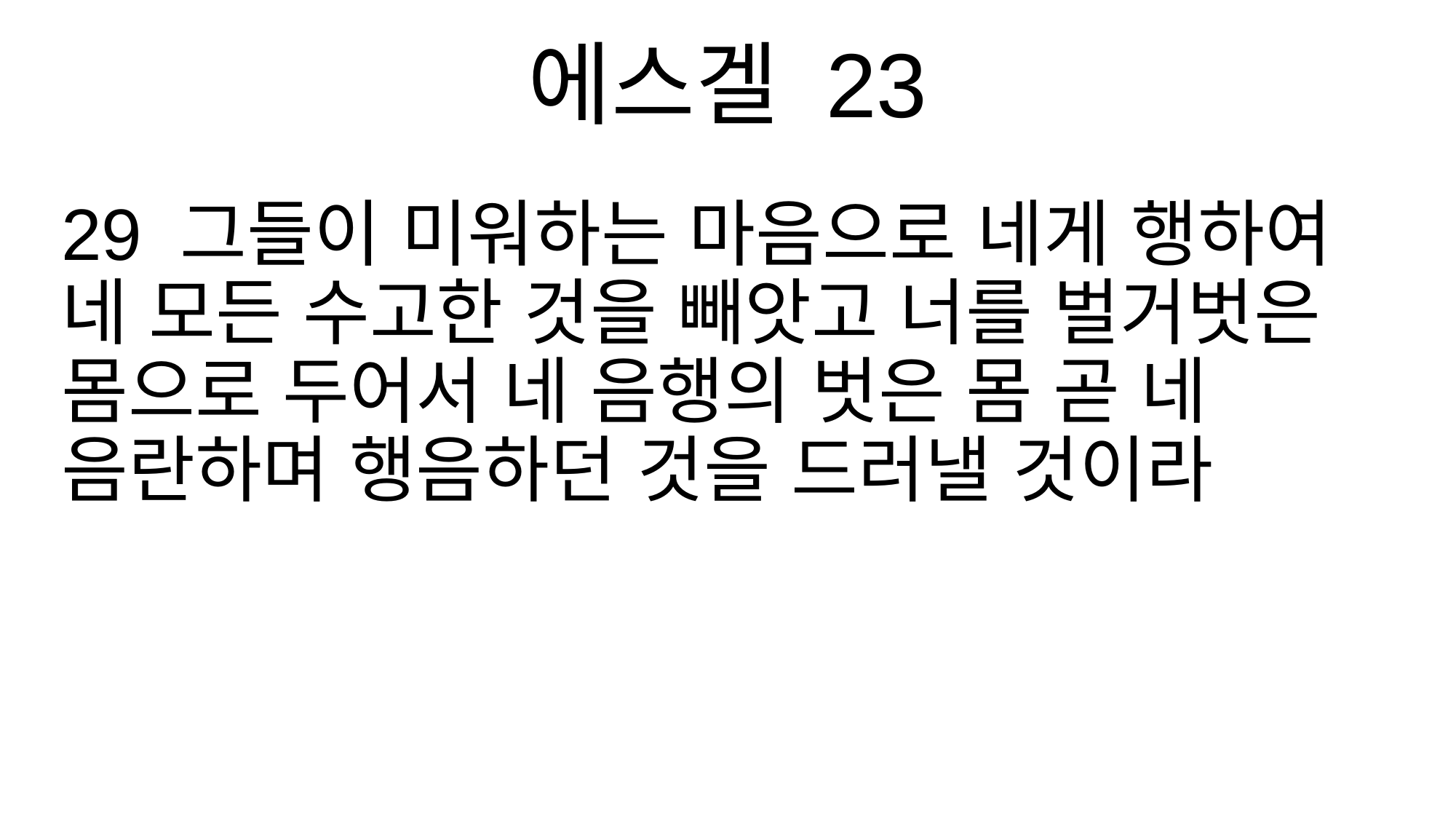

에스겔 23
29 그들이 미워하는 마음으로 네게 행하여 네 모든 수고한 것을 빼앗고 너를 벌거벗은 몸으로 두어서 네 음행의 벗은 몸 곧 네 음란하며 행음하던 것을 드러낼 것이라